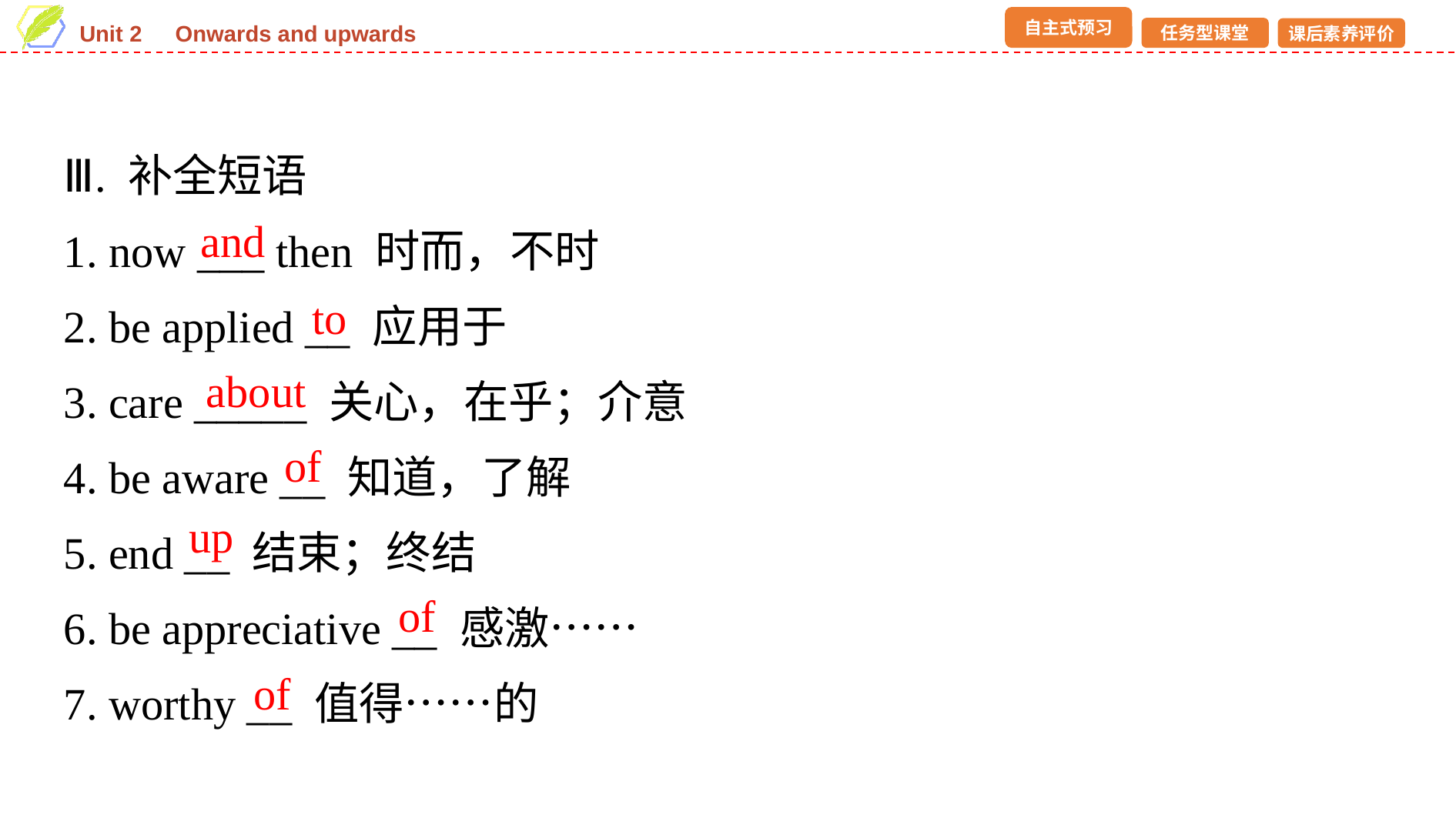

Ⅲ. 补全短语
1. now ___ then 时而，不时
2. be applied __ 应用于
3. care _____ 关心，在乎；介意
4. be aware __ 知道，了解
5. end __ 结束；终结
6. be appreciative __ 感激……
7. worthy __ 值得……的
and
to
about
of
up
of
of